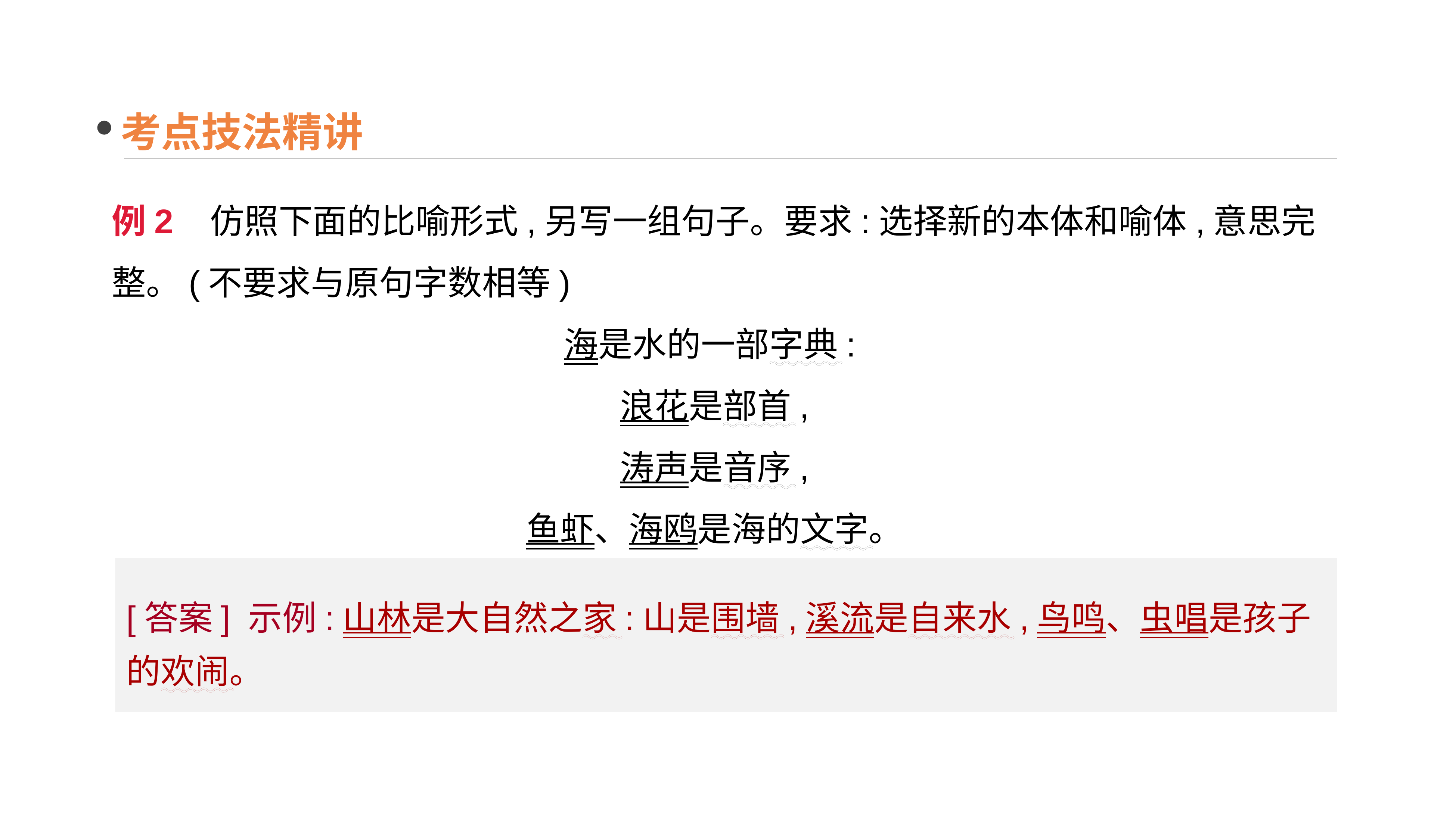

考点技法精讲

例2   仿照下面的比喻形式,另写一组句子。要求:选择新的本体和喻体,意思完整。(不要求与原句字数相等)
海是水的一部字典:
浪花是部首,
涛声是音序,
鱼虾、海鸥是海的文字。

[答案] 示例:山林是大自然之家:山是围墙,溪流是自来水,鸟鸣、虫唱是孩子的欢闹。